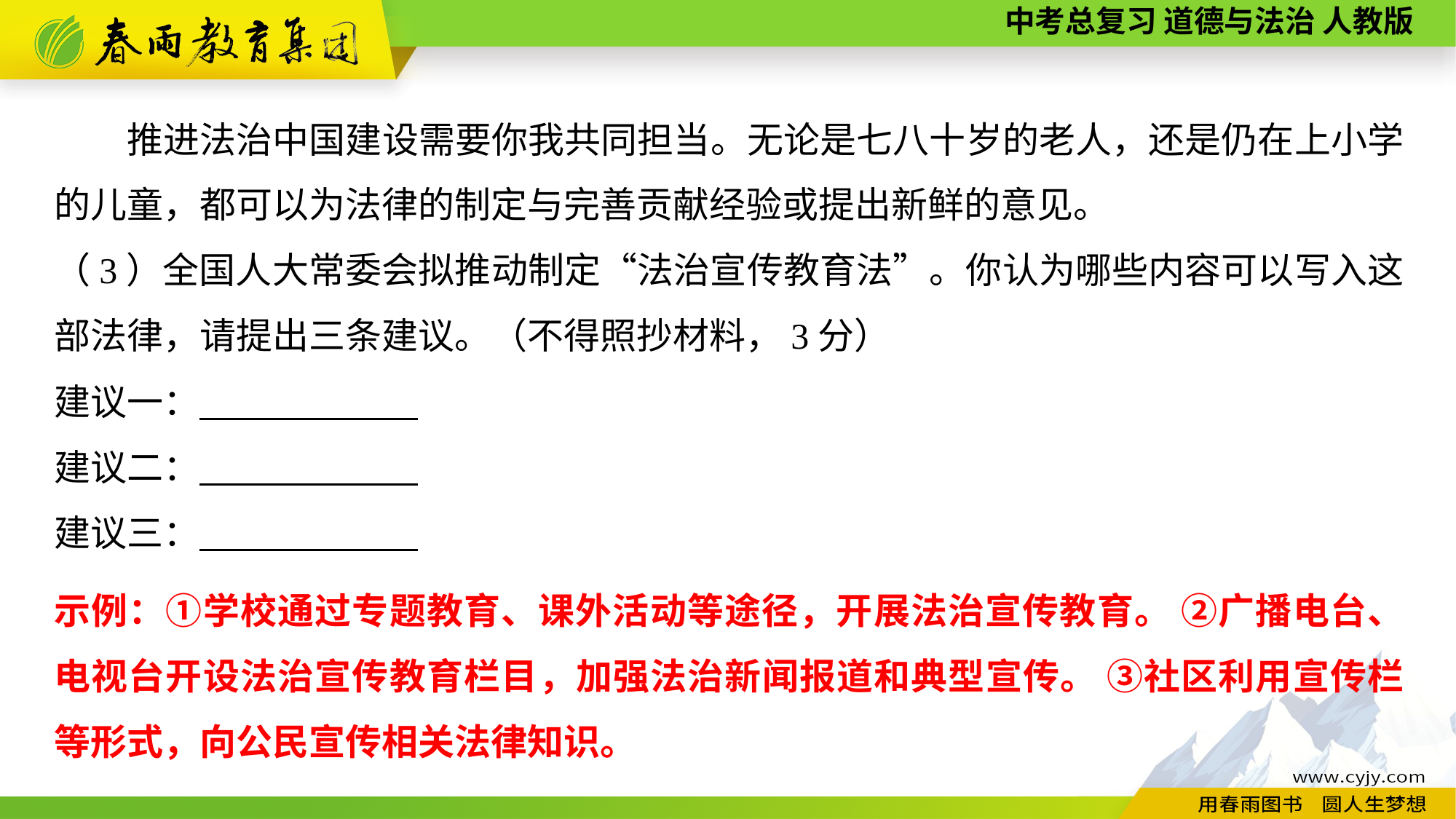

推进法治中国建设需要你我共同担当。无论是七八十岁的老人，还是仍在上小学的儿童，都可以为法律的制定与完善贡献经验或提出新鲜的意见。
（3）全国人大常委会拟推动制定“法治宣传教育法”。你认为哪些内容可以写入这部法律，请提出三条建议。（不得照抄材料，3分）
建议一：
建议二：
建议三：
示例：①学校通过专题教育、课外活动等途径，开展法治宣传教育。 ②广播电台、电视台开设法治宣传教育栏目，加强法治新闻报道和典型宣传。 ③社区利用宣传栏等形式，向公民宣传相关法律知识。